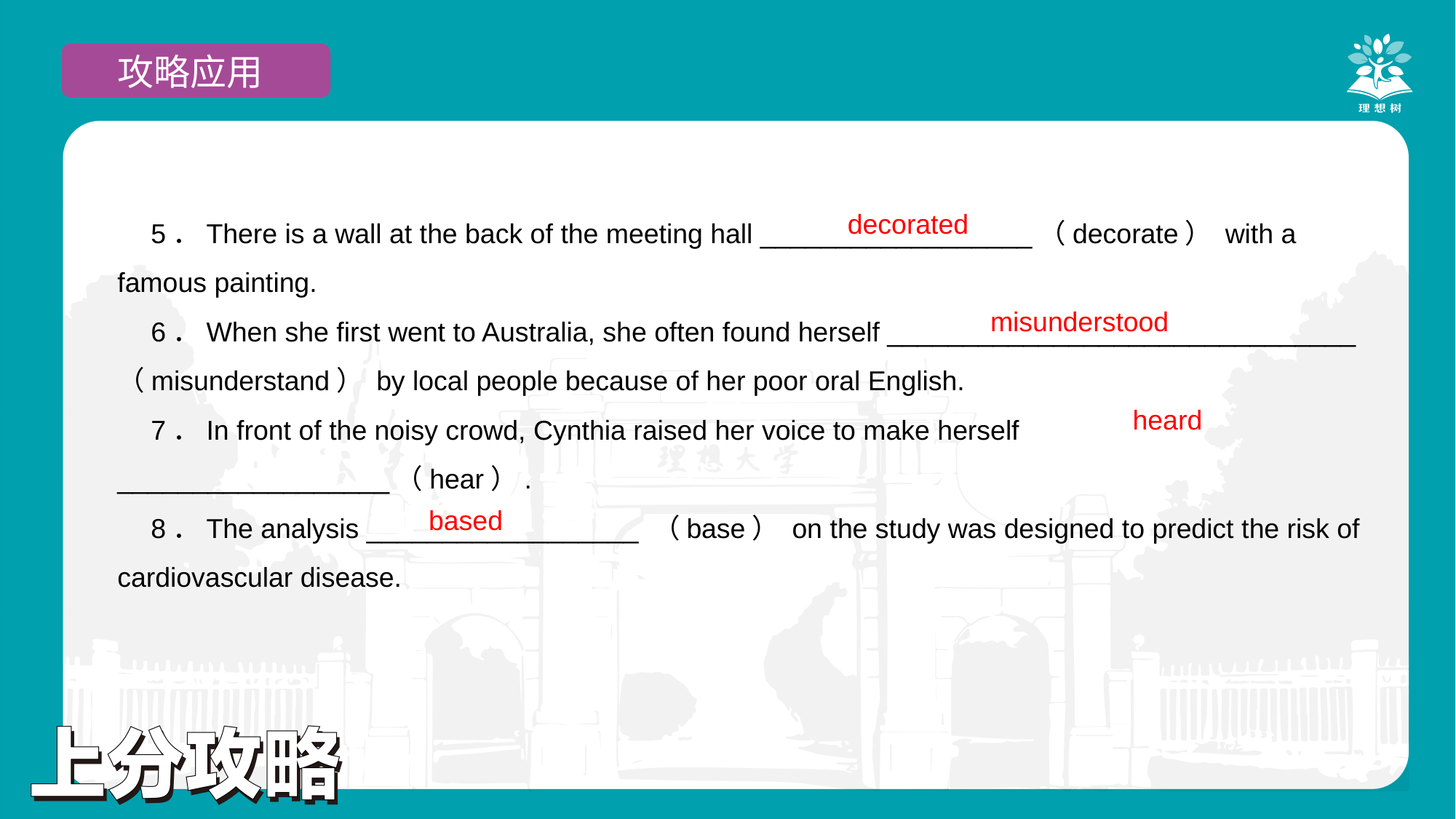

攻略应用
5．There is a wall at the back of the meeting hall __________________（decorate） with a famous painting.
6．When she first went to Australia, she often found herself _______________________________  （misunderstand） by local people because of her poor oral English.
7．In front of the noisy crowd, Cynthia raised her voice to make herself __________________（hear）.
8．The analysis __________________ （base） on the study was designed to predict the risk of cardiovascular disease.
decorated
misunderstood
heard
based